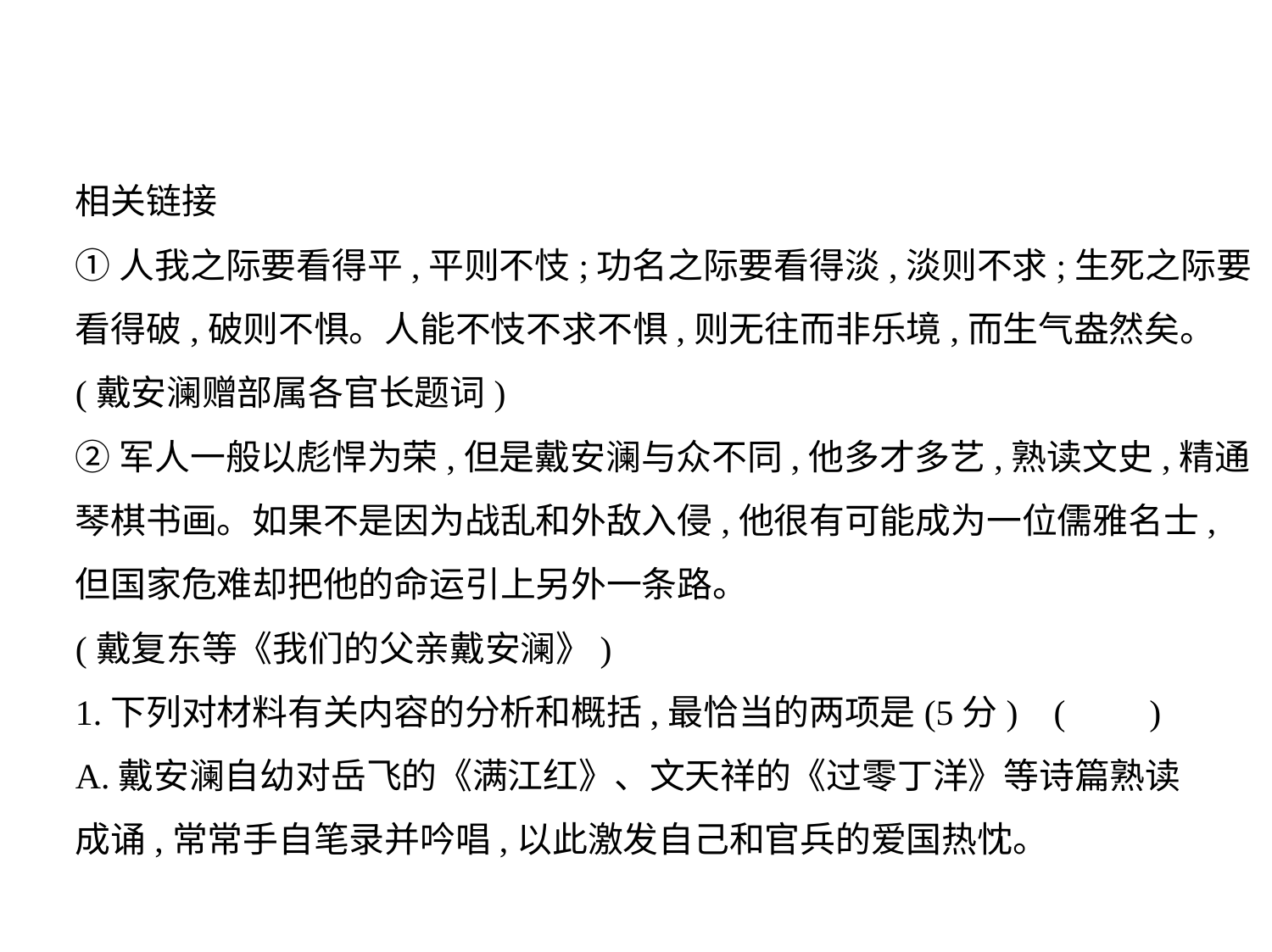

相关链接
①人我之际要看得平,平则不忮;功名之际要看得淡,淡则不求;生死之际要
看得破,破则不惧。人能不忮不求不惧,则无往而非乐境,而生气盎然矣。
(戴安澜赠部属各官长题词)
②军人一般以彪悍为荣,但是戴安澜与众不同,他多才多艺,熟读文史,精通
琴棋书画。如果不是因为战乱和外敌入侵,他很有可能成为一位儒雅名士,
但国家危难却把他的命运引上另外一条路。
(戴复东等《我们的父亲戴安澜》)
1.下列对材料有关内容的分析和概括,最恰当的两项是(5分) (　    )
A.戴安澜自幼对岳飞的《满江红》、文天祥的《过零丁洋》等诗篇熟读
成诵,常常手自笔录并吟唱,以此激发自己和官兵的爱国热忱。